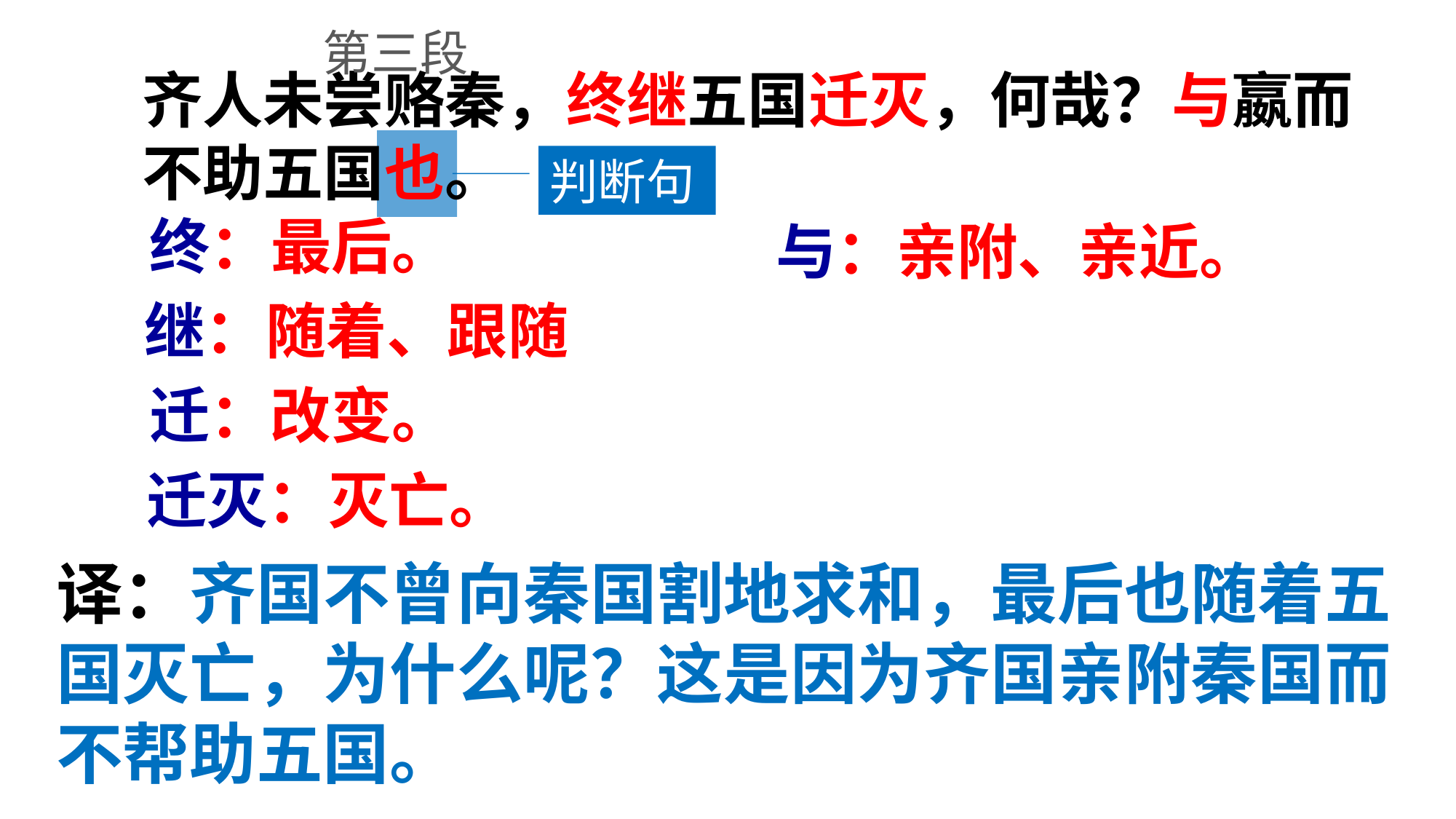

第三段
齐人未尝赂秦，终继五国迁灭，何哉？与嬴而不助五国也。

判断句
终：最后。
与：亲附、亲近。
继：随着、跟随
迁：改变。
迁灭：灭亡。
译：齐国不曾向秦国割地求和，最后也随着五国灭亡，为什么呢？这是因为齐国亲附秦国而不帮助五国。